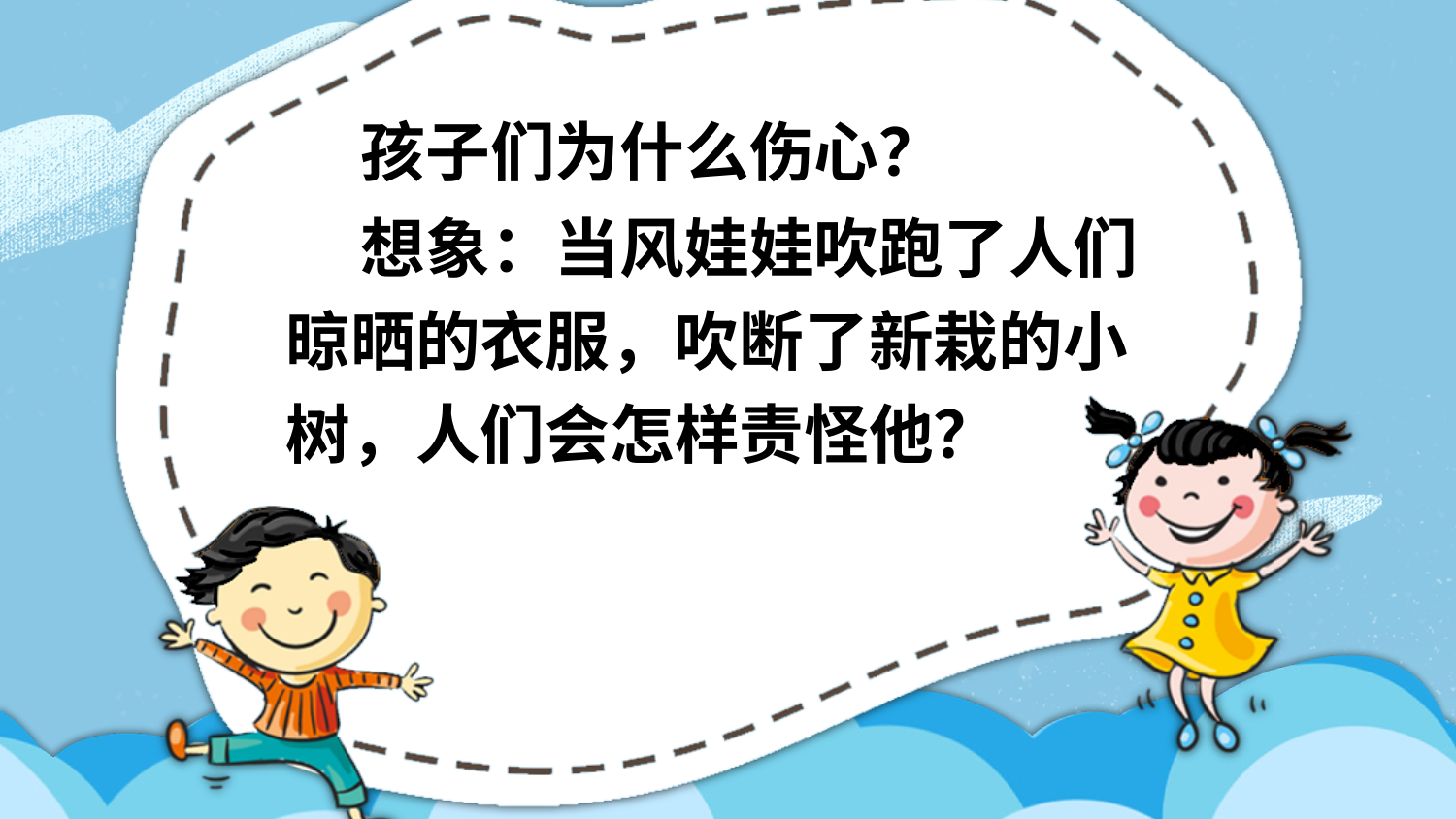

孩子们为什么伤心？
    想象：当风娃娃吹跑了人们晾晒的衣服，吹断了新栽的小树，人们会怎样责怪他？